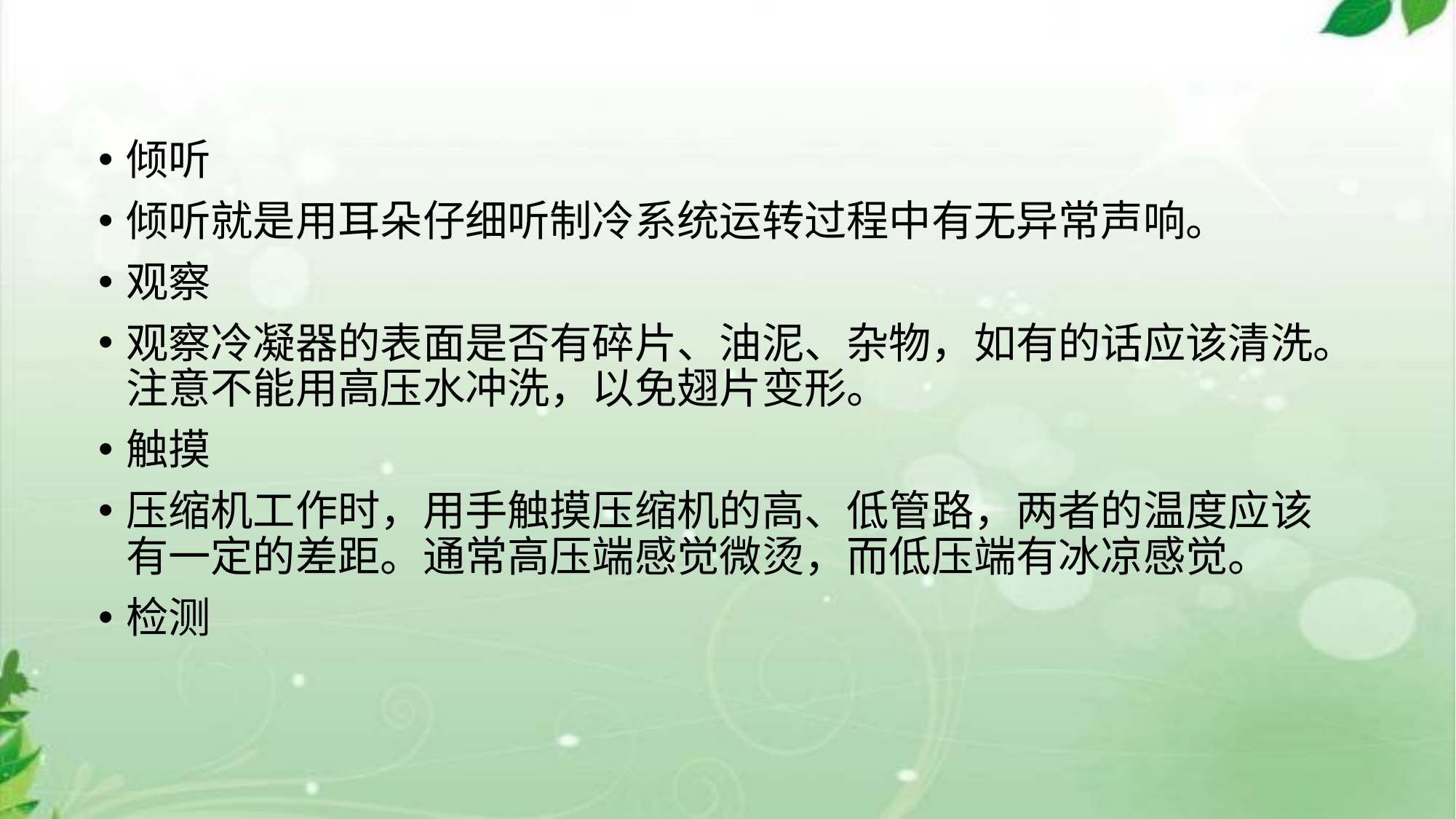

倾听
倾听就是用耳朵仔细听制冷系统运转过程中有无异常声响。
观察
观察冷凝器的表面是否有碎片、油泥、杂物，如有的话应该清洗。注意不能用高压水冲洗，以免翅片变形。
触摸
压缩机工作时，用手触摸压缩机的高、低管路，两者的温度应该有一定的差距。通常高压端感觉微烫，而低压端有冰凉感觉。
检测